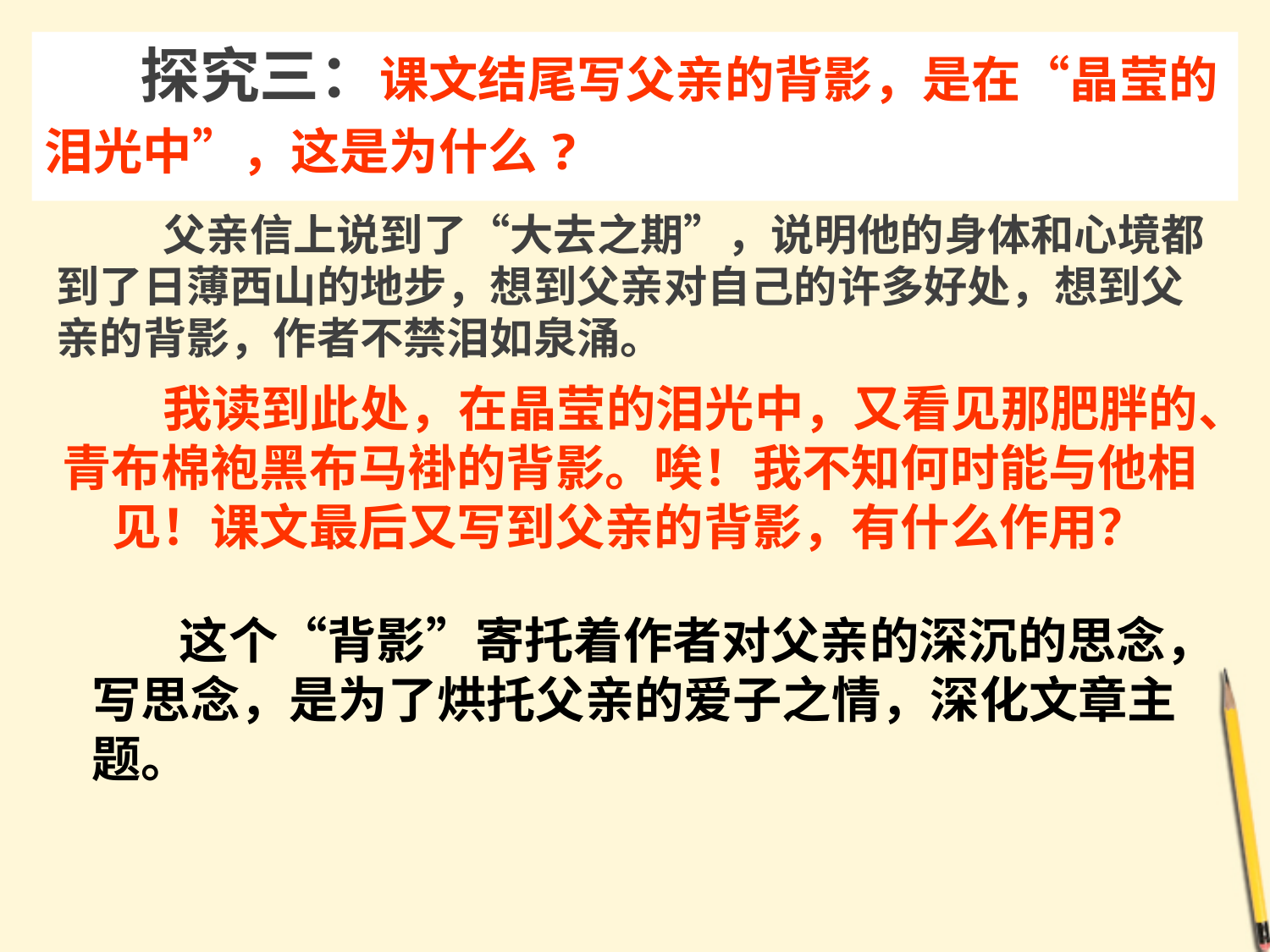

# 探究三：课文结尾写父亲的背影，是在“晶莹的泪光中”，这是为什么?
           父亲信上说到了“大去之期”，说明他的身体和心境都到了日薄西山的地步，想到父亲对自己的许多好处，想到父亲的背影，作者不禁泪如泉涌。
        我读到此处，在晶莹的泪光中，又看见那肥胖的、青布棉袍黑布马褂的背影。唉！我不知何时能与他相见！课文最后又写到父亲的背影，有什么作用？
           这个“背影”寄托着作者对父亲的深沉的思念，写思念，是为了烘托父亲的爱子之情，深化文章主题。